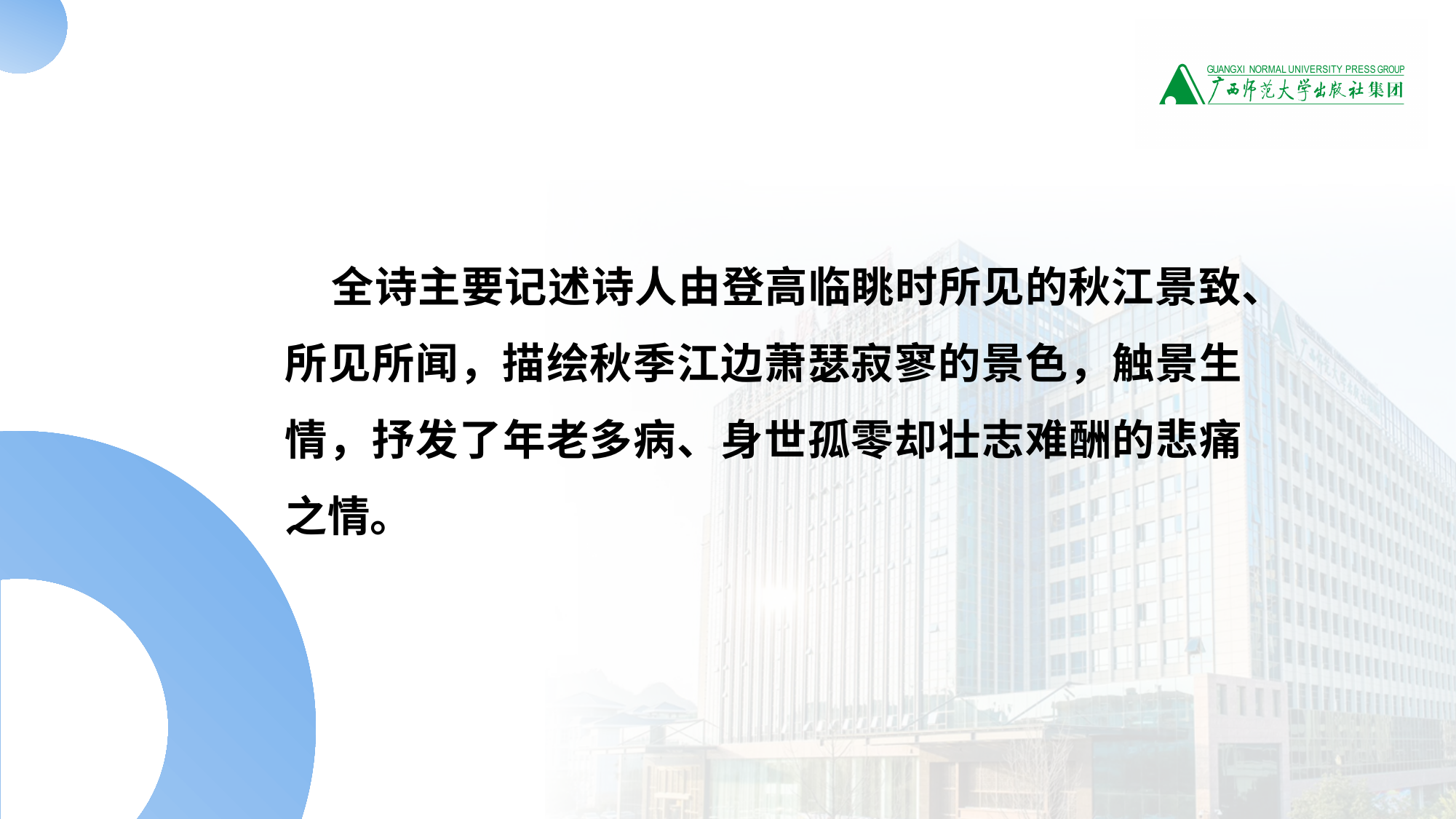

全诗主要记述诗人由登高临眺时所见的秋江景致、所见所闻，描绘秋季江边萧瑟寂寥的景色，触景生情，抒发了年老多病、身世孤零却壮志难酬的悲痛之情。